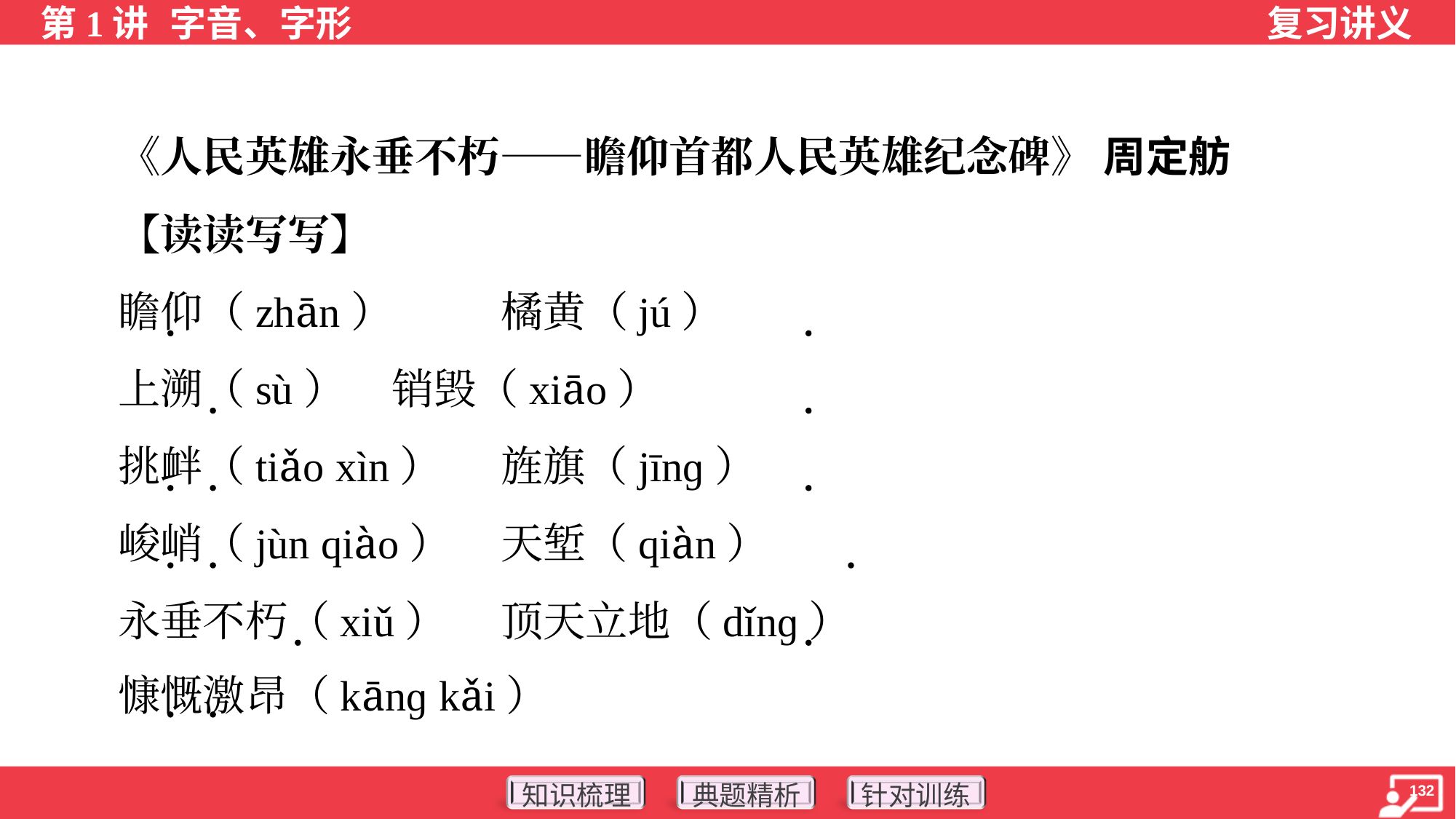

《人民英雄永垂不朽——瞻仰首都人民英雄纪念碑》 周定舫
    【读读写写】
    瞻仰（zhān）	橘黄（jú）
    上溯（sù）	销毁（xiāo）
    挑衅（tiǎo xìn）	旌旗（jīnɡ）
    峻峭（jùn qiào）	天堑（qiàn）
    永垂不朽（xiǔ）	顶天立地（dǐnɡ）
    慷慨激昂（kānɡ kǎi）